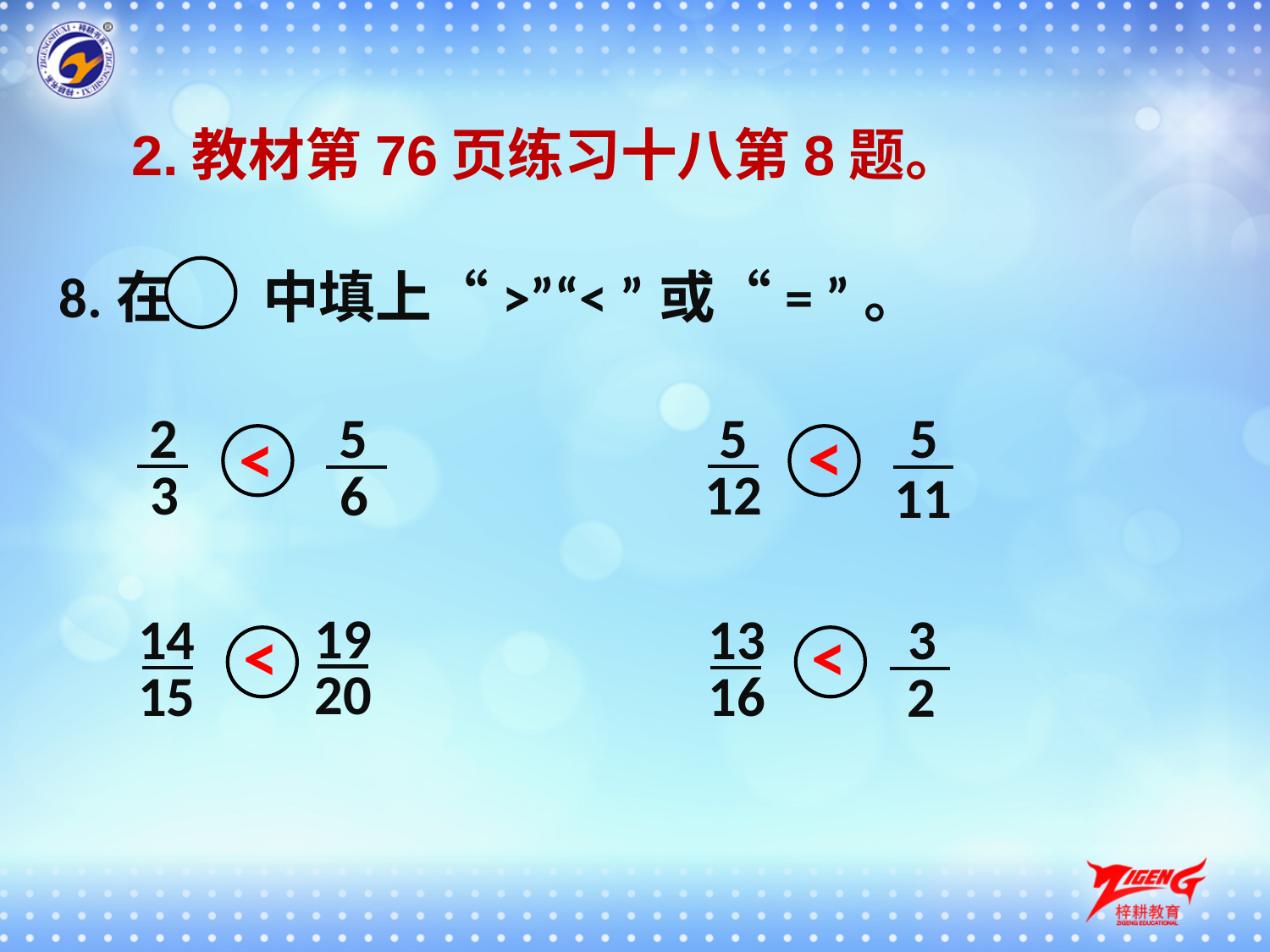

2.教材第76页练习十八第8题。
8.在       中填上“>”“< ”或“= ”。

2
5
5
5
<
<

3
12
6
11
19
14
13
3
<
<

20
15
16
2